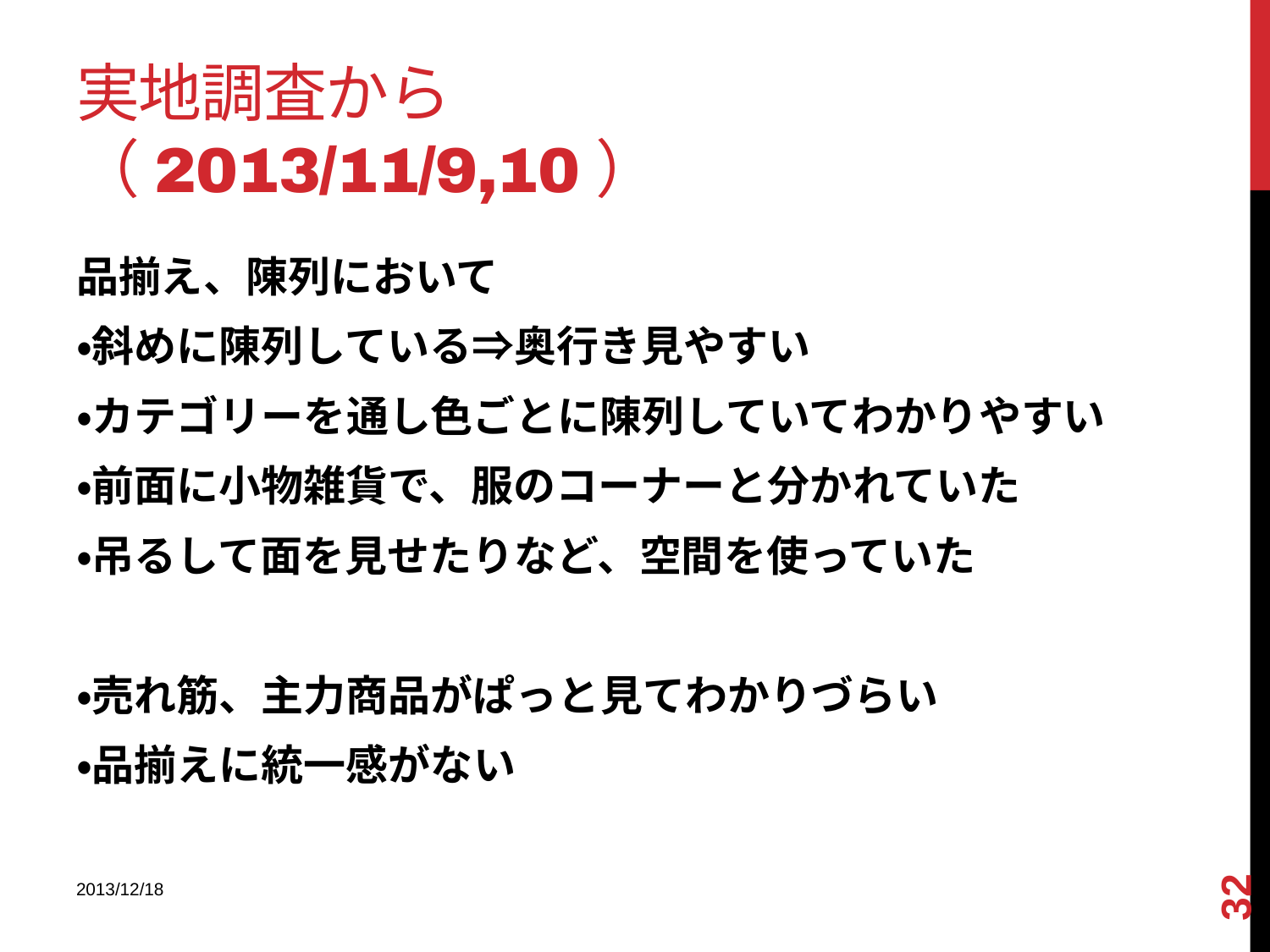

# 実地調査から （2013/11/9,10）
品揃え、陳列において
・斜めに陳列している⇒奥行き見やすい
・カテゴリーを通し色ごとに陳列していてわかりやすい
・前面に小物雑貨で、服のコーナーと分かれていた
・吊るして面を見せたりなど、空間を使っていた

・売れ筋、主力商品がぱっと見てわかりづらい
・品揃えに統一感がない
32
2013/12/18